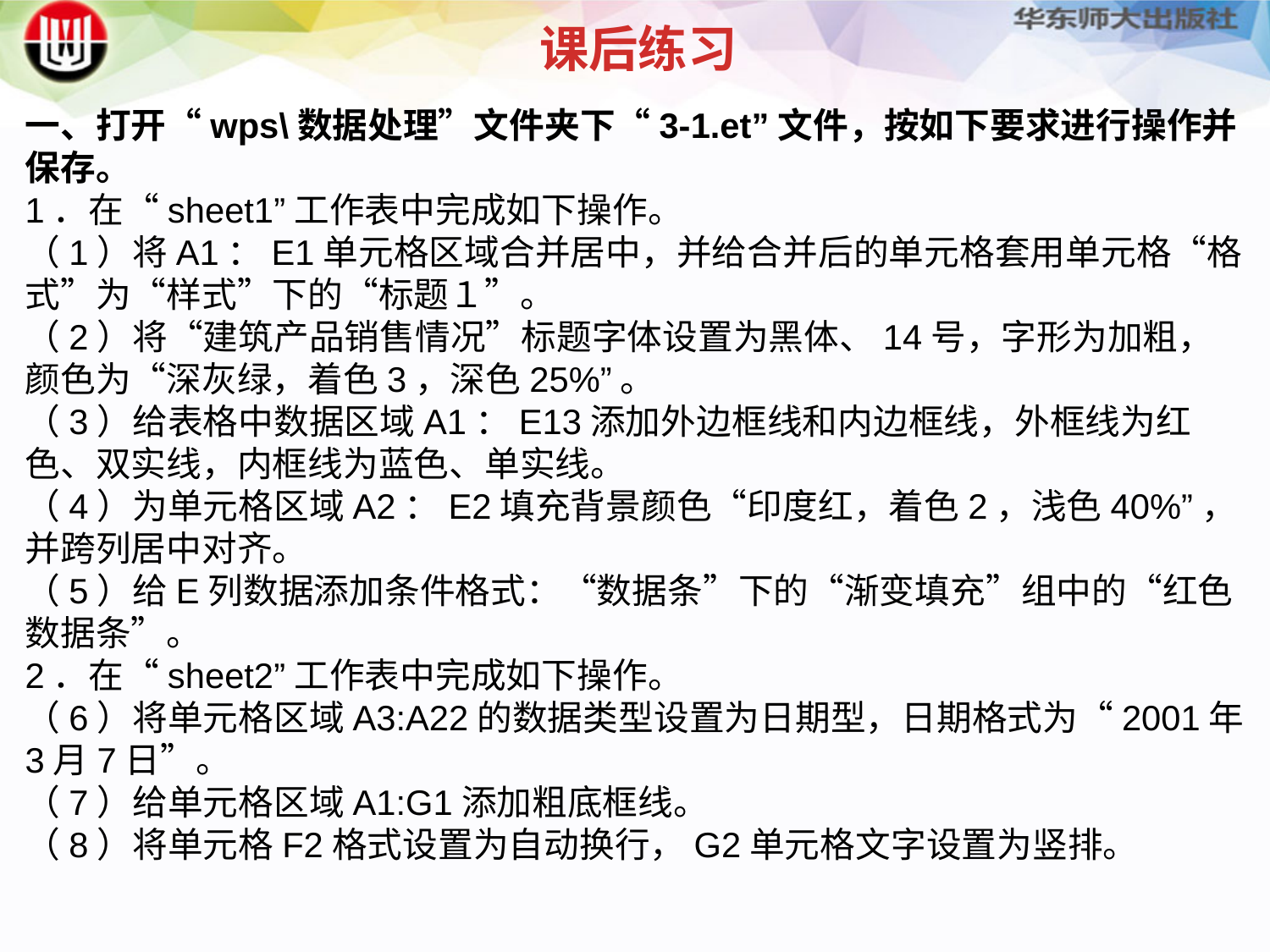

课后练习
一、打开“wps\数据处理”文件夹下“3-1.et”文件，按如下要求进行操作并保存。 1．在“sheet1”工作表中完成如下操作。（1）将A1：E1单元格区域合并居中，并给合并后的单元格套用单元格“格式”为“样式”下的“标题１”。（2）将“建筑产品销售情况”标题字体设置为黑体、14号，字形为加粗，颜色为“深灰绿，着色3，深色25%”。（3）给表格中数据区域A1：E13添加外边框线和内边框线，外框线为红色、双实线，内框线为蓝色、单实线。（4）为单元格区域A2：E2填充背景颜色“印度红，着色2，浅色40%”，并跨列居中对齐。（5）给E列数据添加条件格式：“数据条”下的“渐变填充”组中的“红色数据条”。2．在“sheet2”工作表中完成如下操作。（6）将单元格区域A3:A22的数据类型设置为日期型，日期格式为“2001年3月7日”。（7）给单元格区域A1:G1添加粗底框线。（8）将单元格F2格式设置为自动换行，G2单元格文字设置为竖排。